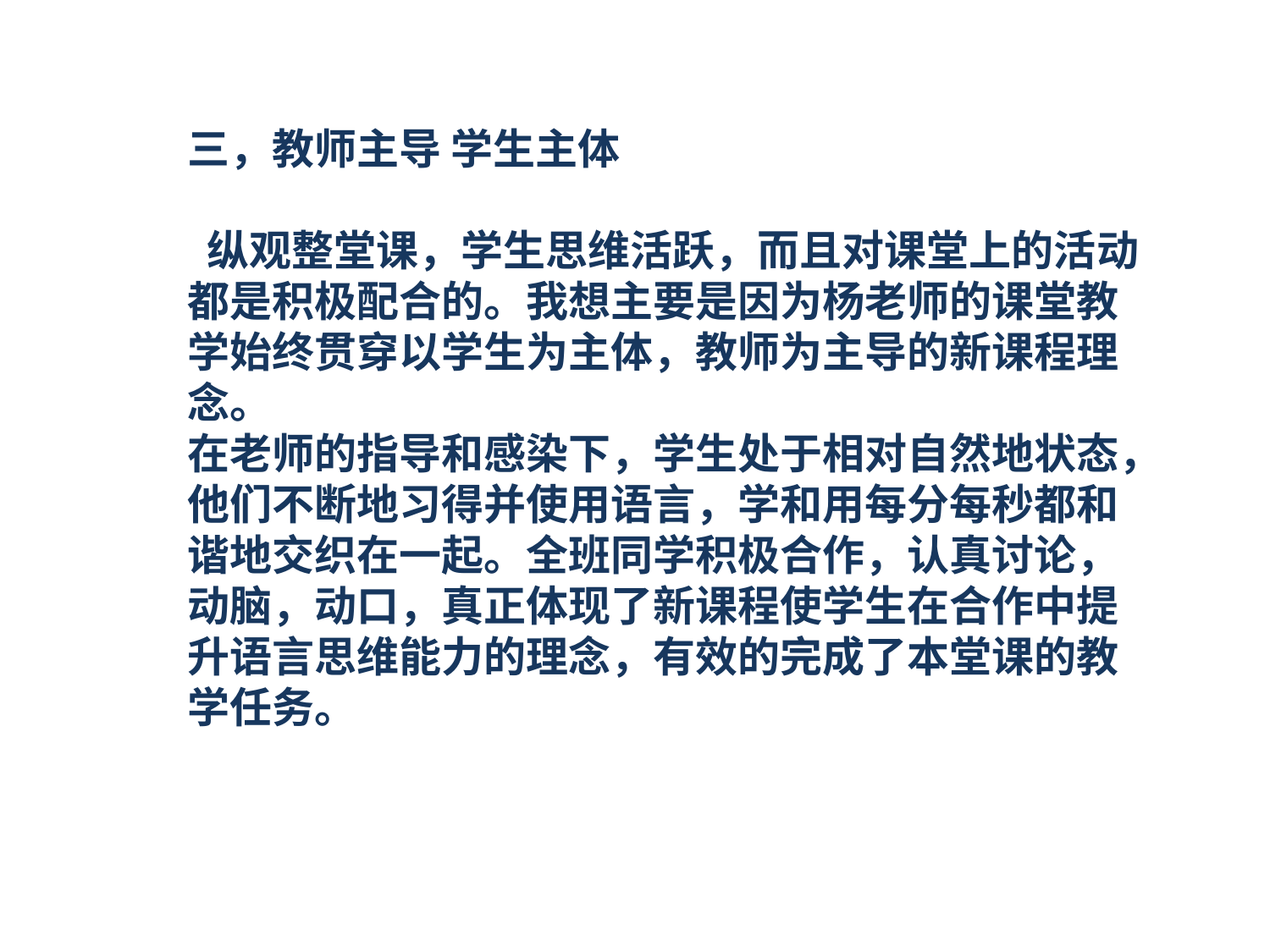

三，教师主导 学生主体

 纵观整堂课，学生思维活跃，而且对课堂上的活动都是积极配合的。我想主要是因为杨老师的课堂教学始终贯穿以学生为主体，教师为主导的新课程理念。
在老师的指导和感染下，学生处于相对自然地状态，他们不断地习得并使用语言，学和用每分每秒都和谐地交织在一起。全班同学积极合作，认真讨论，动脑，动口，真正体现了新课程使学生在合作中提升语言思维能力的理念，有效的完成了本堂课的教学任务。